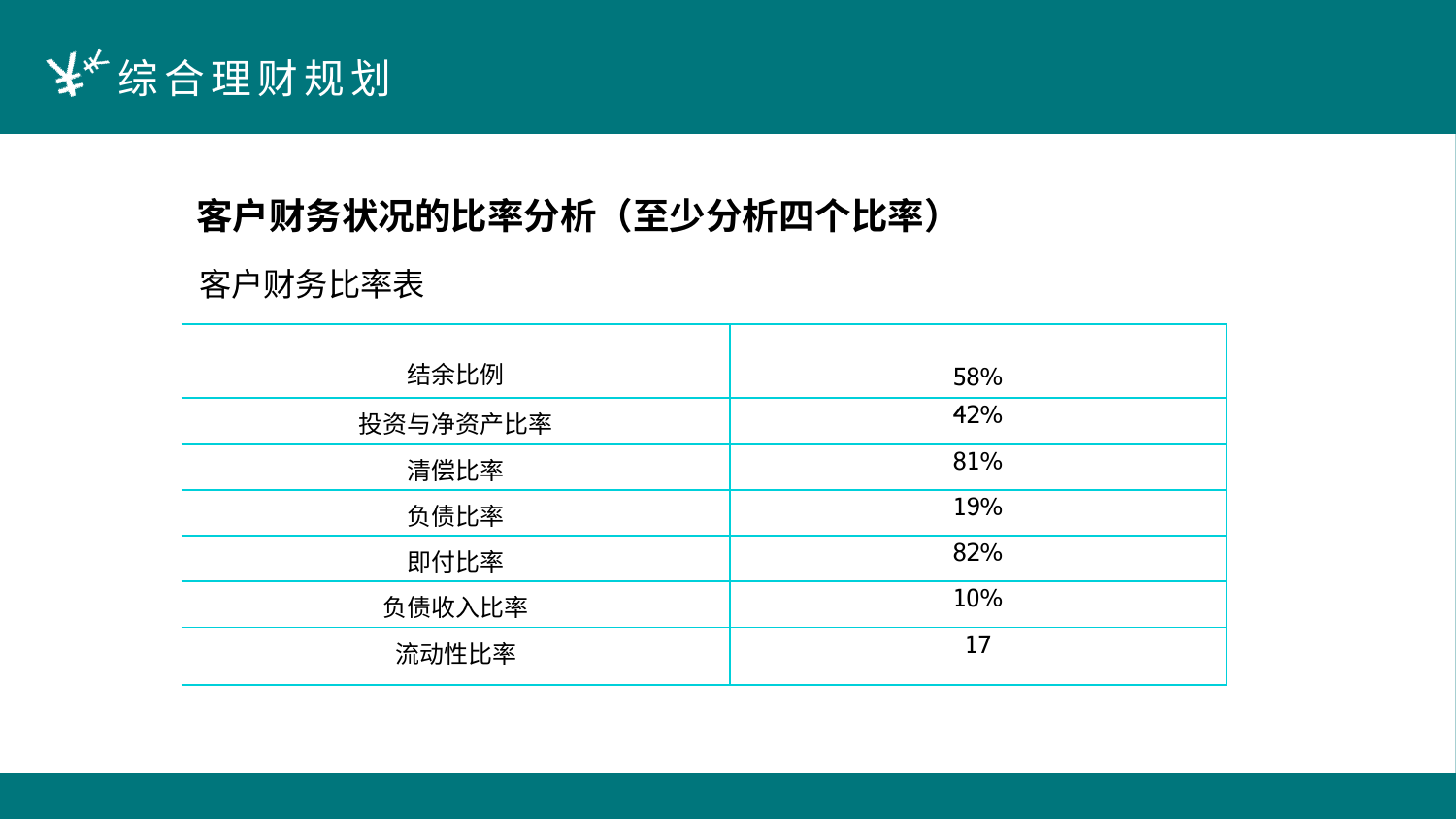

客户财务状况的比率分析（至少分析四个比率）
客户财务比率表
| 结余比例 | 58% |
| --- | --- |
| 投资与净资产比率 | 42% |
| 清偿比率 | 81% |
| 负债比率 | 19% |
| 即付比率 | 82% |
| 负债收入比率 | 10% |
| 流动性比率 | 17 |